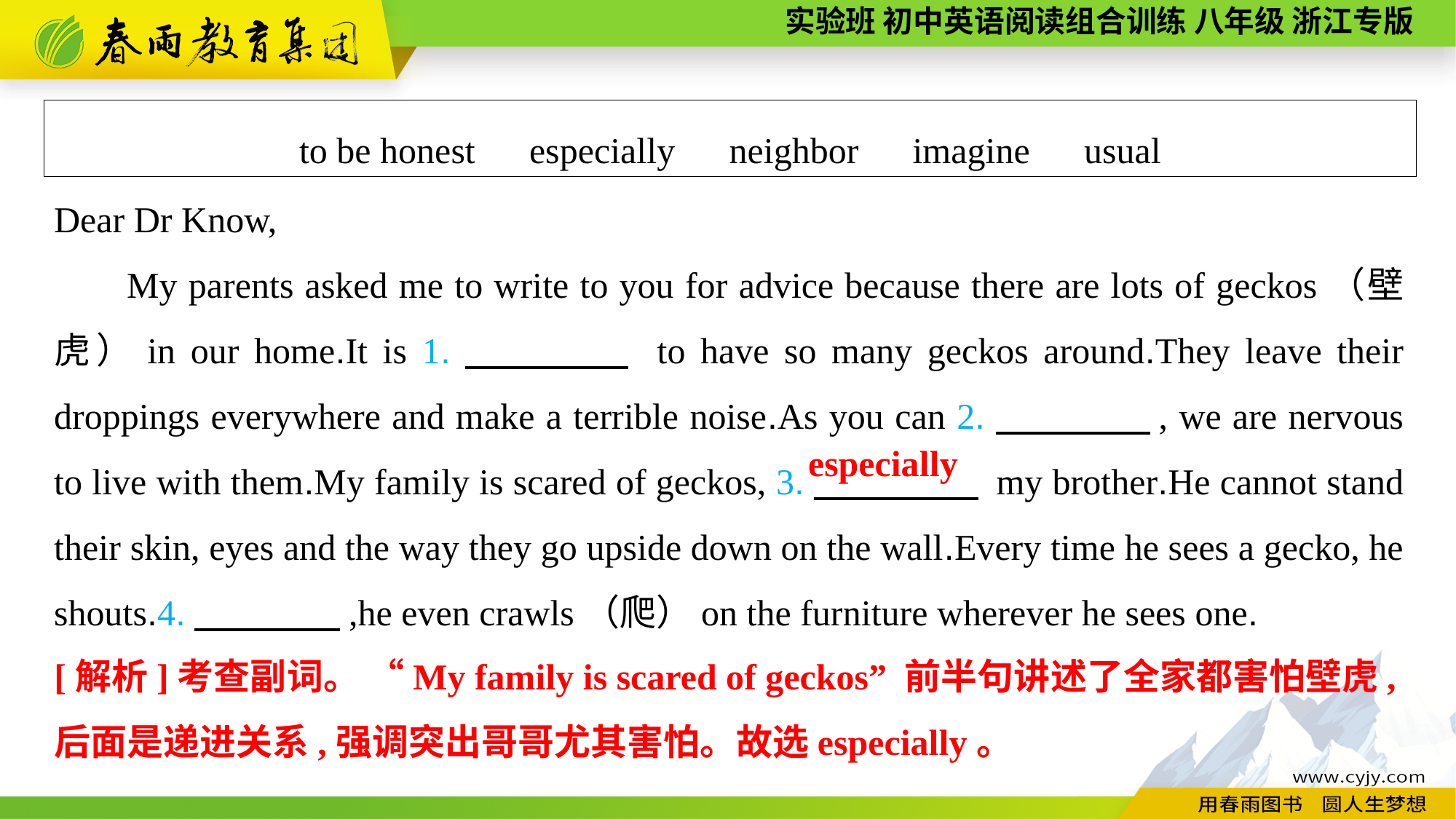

to be honest　especially　neighbor　imagine　usual
Dear Dr Know,
My parents asked me to write to you for advice because there are lots of geckos（壁虎）in our home.It is 1.　　　　 to have so many geckos around.They leave their droppings everywhere and make a terrible noise.As you can 2.　　　　, we are nervous to live with them.My family is scared of geckos, 3.　　  　　 my brother.He cannot stand their skin, eyes and the way they go upside down on the wall.Every time he sees a gecko, he shouts.4.　　　　,he even crawls（爬）on the furniture wherever he sees one.
especially
[解析]考查副词。 “My family is scared of geckos” 前半句讲述了全家都害怕壁虎,后面是递进关系,强调突出哥哥尤其害怕。故选especially。